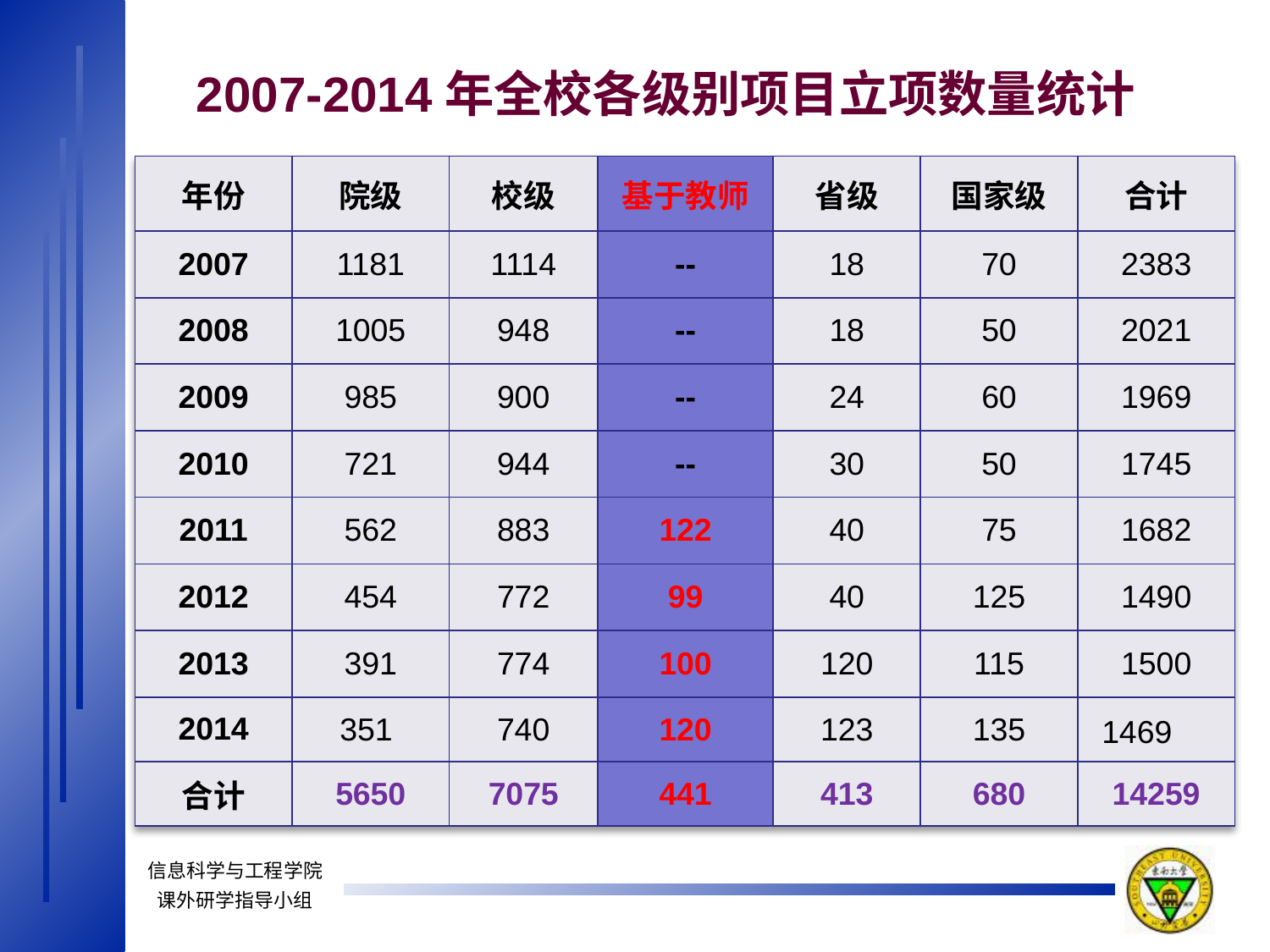

2007-2014年全校各级别项目立项数量统计
| 年份 | 院级 | 校级 | 基于教师 | 省级 | 国家级 | 合计 |
| --- | --- | --- | --- | --- | --- | --- |
| 2007 | 1181 | 1114 | -- | 18 | 70 | 2383 |
| 2008 | 1005 | 948 | -- | 18 | 50 | 2021 |
| 2009 | 985 | 900 | -- | 24 | 60 | 1969 |
| 2010 | 721 | 944 | -- | 30 | 50 | 1745 |
| 2011 | 562 | 883 | 122 | 40 | 75 | 1682 |
| 2012 | 454 | 772 | 99 | 40 | 125 | 1490 |
| 2013 | 391 | 774 | 100 | 120 | 115 | 1500 |
| 2014 | 351 | 740 | 120 | 123 | 135 | 1469 |
| 合计 | 5650 | 7075 | 441 | 413 | 680 | 14259 |